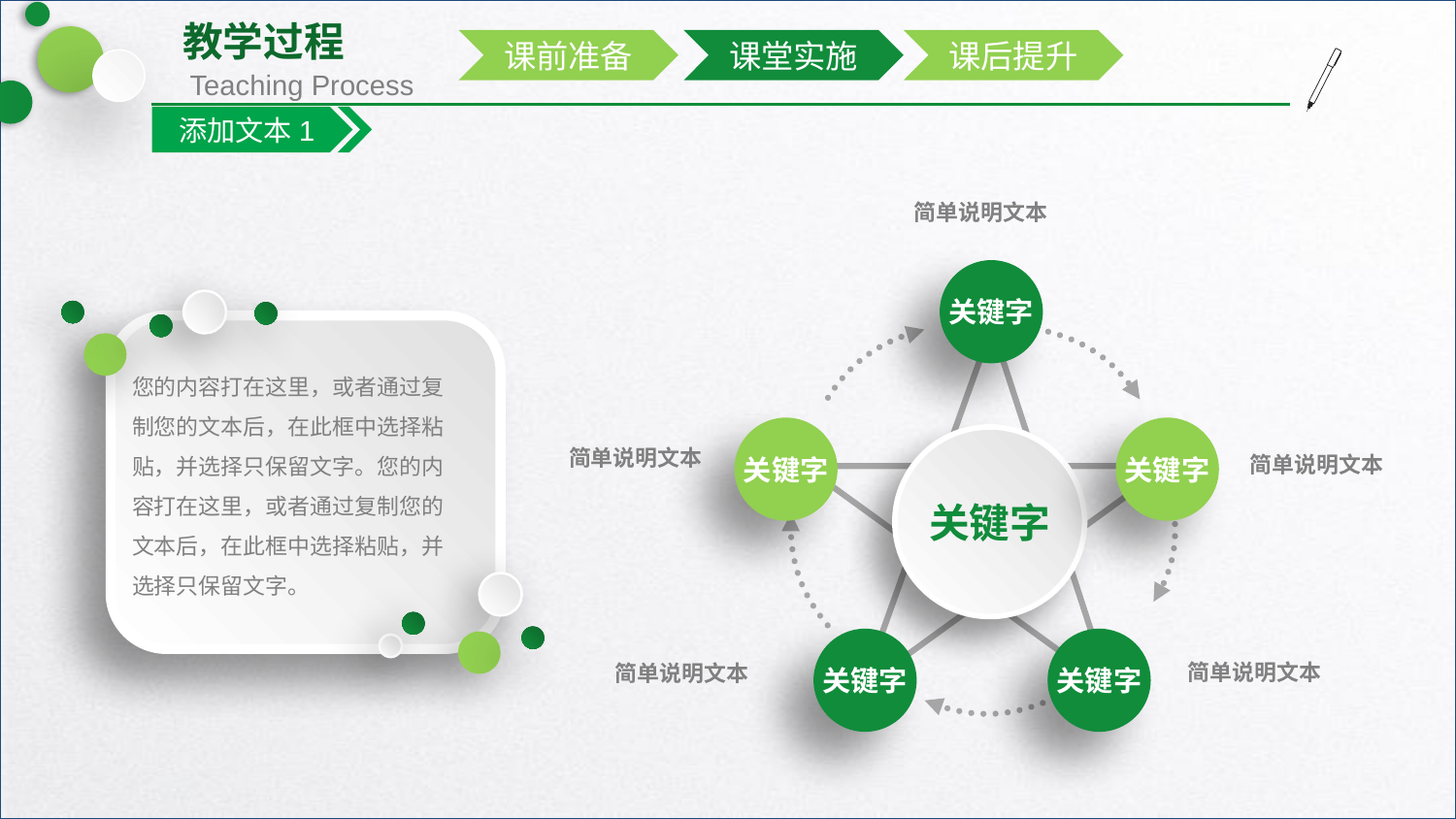

课前准备
课堂实施
课后提升
添加文本1

简单说明文本
关键字

您的内容打在这里，或者通过复制您的文本后，在此框中选择粘贴，并选择只保留文字。您的内容打在这里，或者通过复制您的文本后，在此框中选择粘贴，并选择只保留文字。
关键字
关键字
关键字
简单说明文本
简单说明文本

关键字
关键字

简单说明文本
简单说明文本